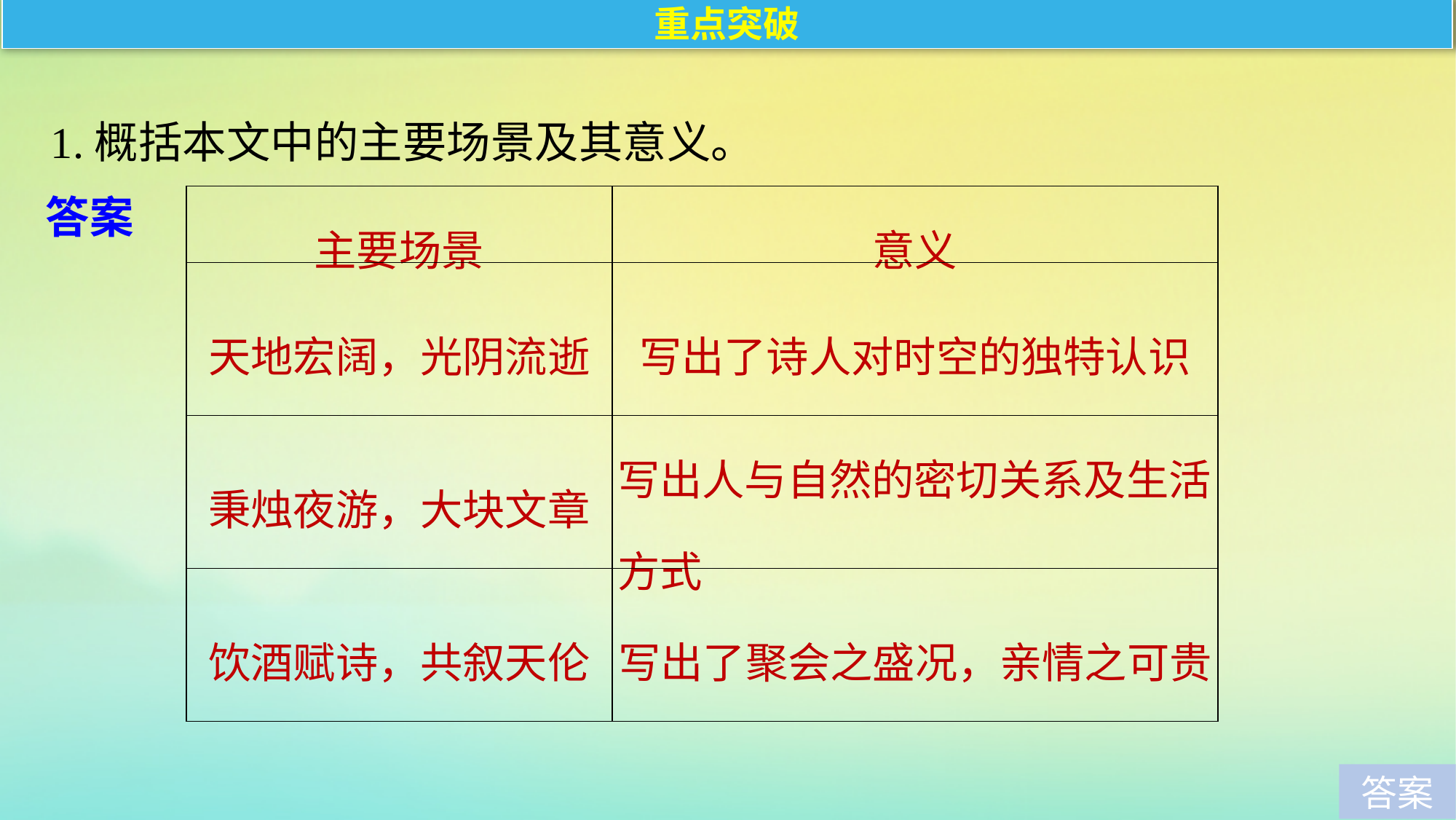

重点突破
1.概括本文中的主要场景及其意义。
答案
| 主要场景 | 意义 |
| --- | --- |
| 天地宏阔，光阴流逝 | 写出了诗人对时空的独特认识 |
| 秉烛夜游，大块文章 | 写出人与自然的密切关系及生活方式 |
| 饮酒赋诗，共叙天伦 | 写出了聚会之盛况，亲情之可贵 |
答案